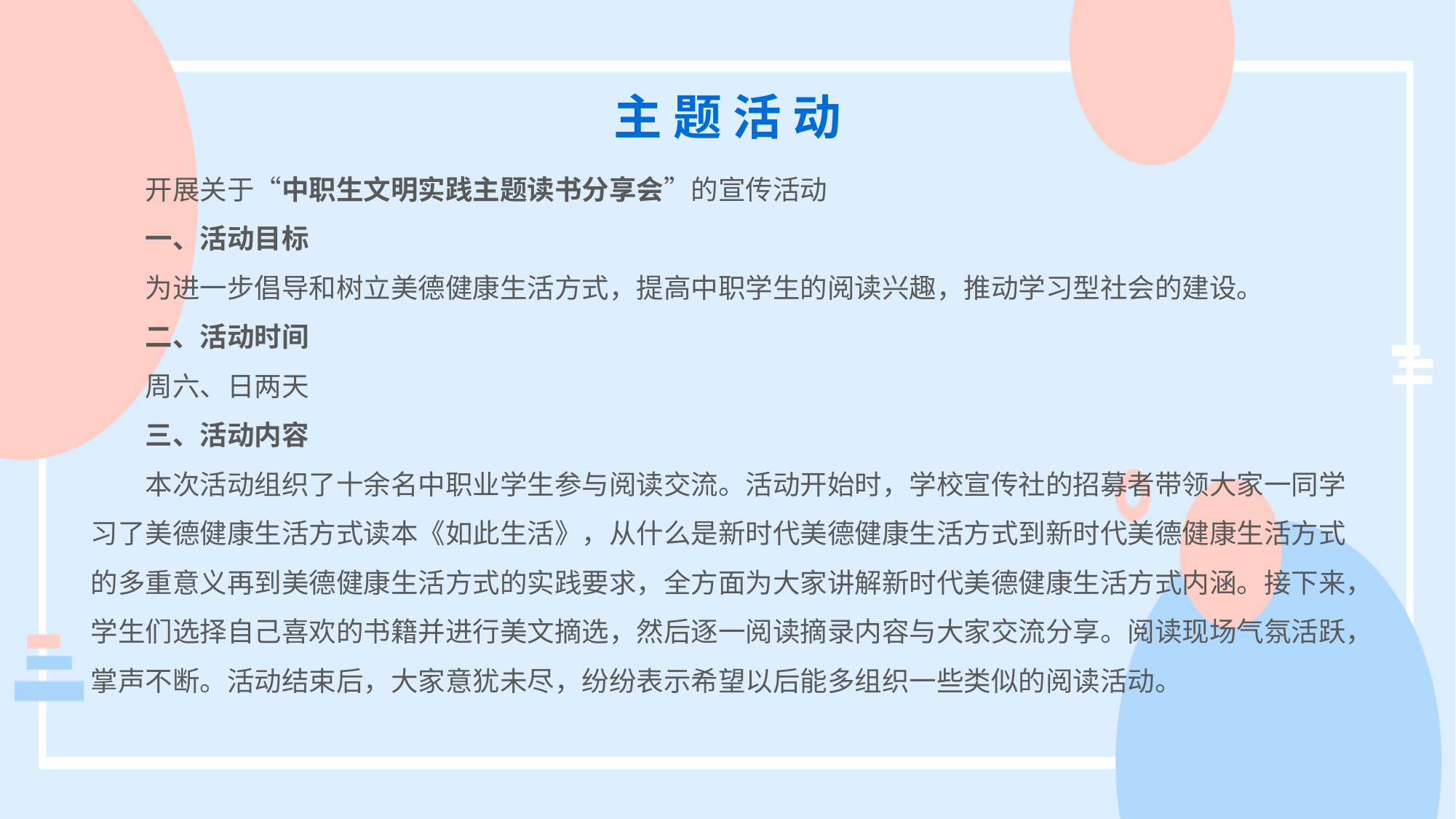

主 题 活 动
开展关于“中职生文明实践主题读书分享会”的宣传活动
一、活动目标
为进一步倡导和树立美德健康生活方式，提高中职学生的阅读兴趣，推动学习型社会的建设。
二、活动时间
周六、日两天
三、活动内容
本次活动组织了十余名中职业学生参与阅读交流。活动开始时，学校宣传社的招募者带领大家一同学习了美德健康生活方式读本《如此生活》，从什么是新时代美德健康生活方式到新时代美德健康生活方式的多重意义再到美德健康生活方式的实践要求，全方面为大家讲解新时代美德健康生活方式内涵。接下来，学生们选择自己喜欢的书籍并进行美文摘选，然后逐一阅读摘录内容与大家交流分享。阅读现场气氛活跃，掌声不断。活动结束后，大家意犹未尽，纷纷表示希望以后能多组织一些类似的阅读活动。